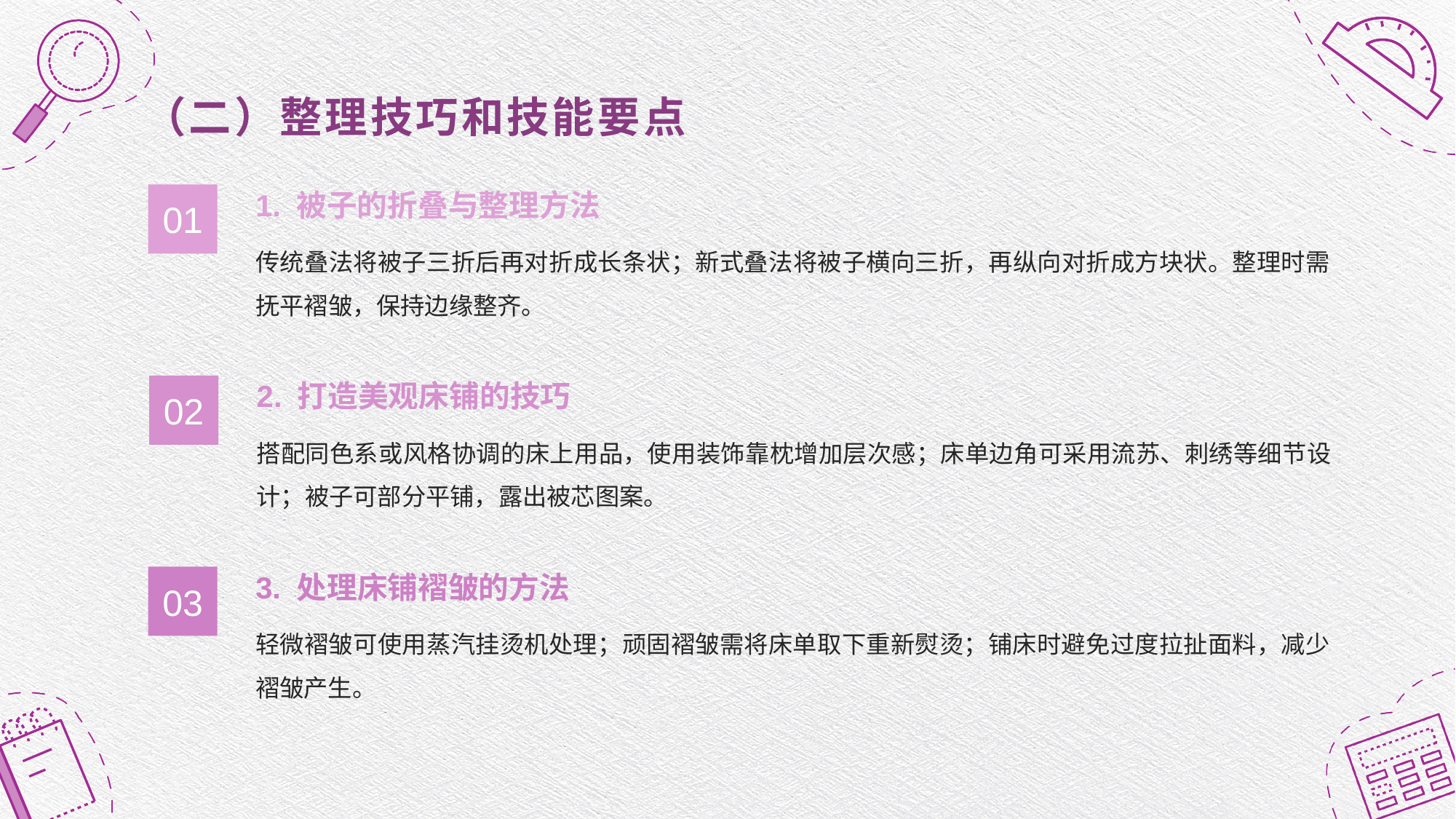

（二）整理技巧和技能要点
1. 被子的折叠与整理方法
01
传统叠法将被子三折后再对折成长条状；新式叠法将被子横向三折，再纵向对折成方块状。整理时需抚平褶皱，保持边缘整齐。
2. 打造美观床铺的技巧
02
搭配同色系或风格协调的床上用品，使用装饰靠枕增加层次感；床单边角可采用流苏、刺绣等细节设计；被子可部分平铺，露出被芯图案。
3. 处理床铺褶皱的方法
03
轻微褶皱可使用蒸汽挂烫机处理；顽固褶皱需将床单取下重新熨烫；铺床时避免过度拉扯面料，减少褶皱产生。